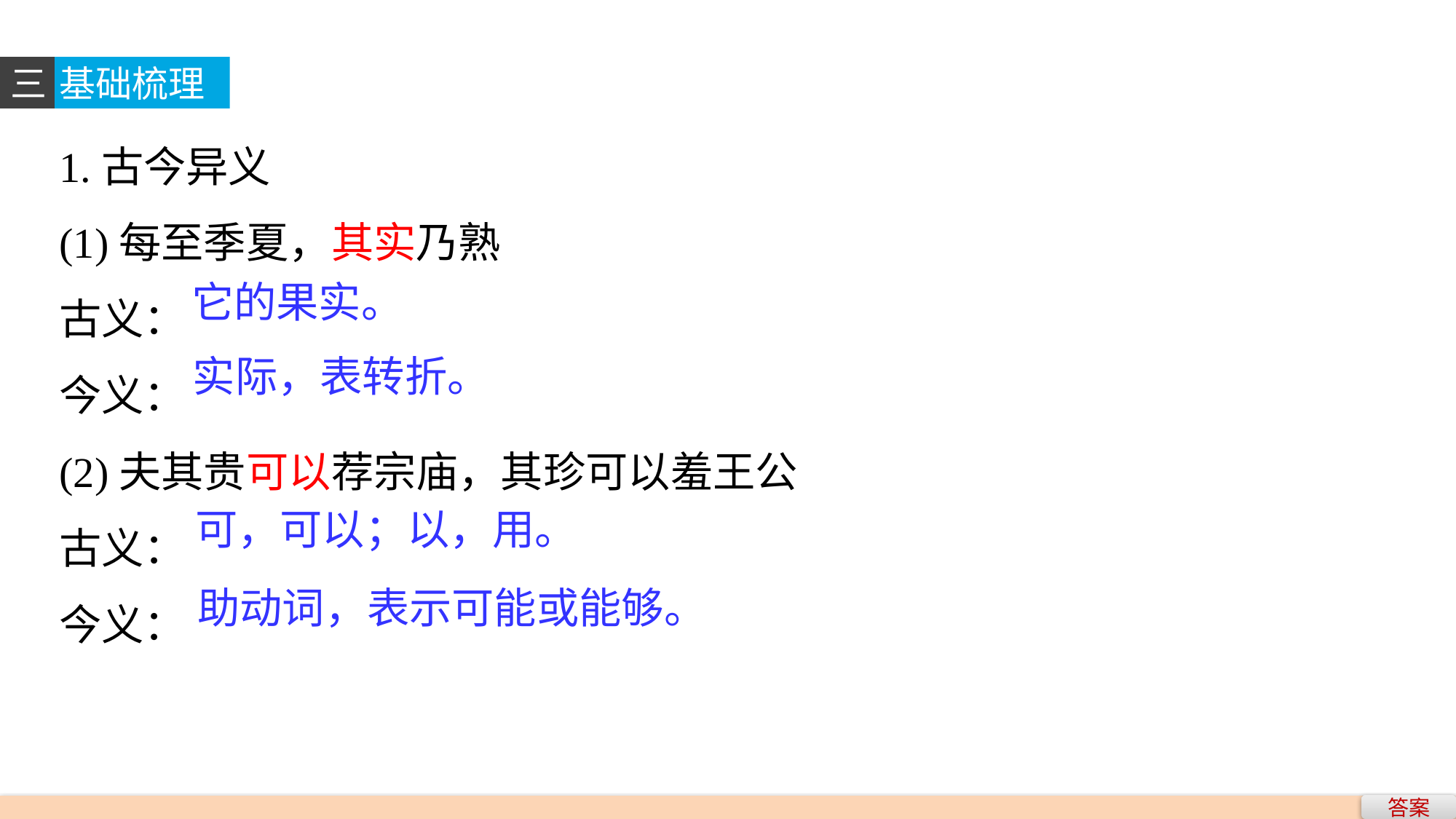

三
基础梳理
1.古今异义
(1)每至季夏，其实乃熟
古义：
今义：
(2)夫其贵可以荐宗庙，其珍可以羞王公
古义：
今义：
它的果实。
实际，表转折。
可，可以；以，用。
助动词，表示可能或能够。
答案